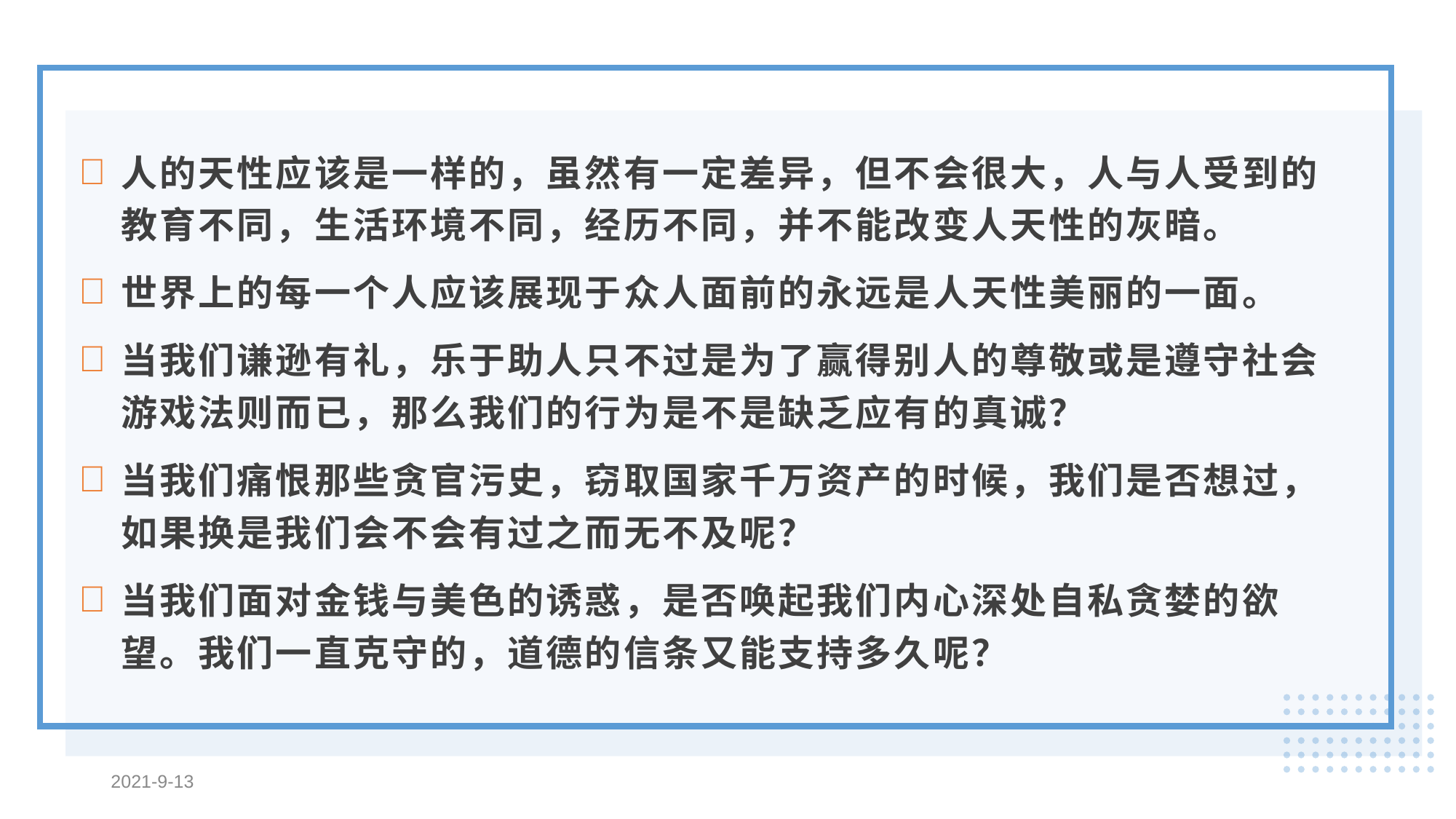

人的天性应该是一样的，虽然有一定差异，但不会很大，人与人受到的教育不同，生活环境不同，经历不同，并不能改变人天性的灰暗。
世界上的每一个人应该展现于众人面前的永远是人天性美丽的一面。
当我们谦逊有礼，乐于助人只不过是为了赢得别人的尊敬或是遵守社会游戏法则而已，那么我们的行为是不是缺乏应有的真诚？
当我们痛恨那些贪官污史，窃取国家千万资产的时候，我们是否想过，如果换是我们会不会有过之而无不及呢？
当我们面对金钱与美色的诱惑，是否唤起我们内心深处自私贪婪的欲望。我们一直克守的，道德的信条又能支持多久呢？

2021-9-13